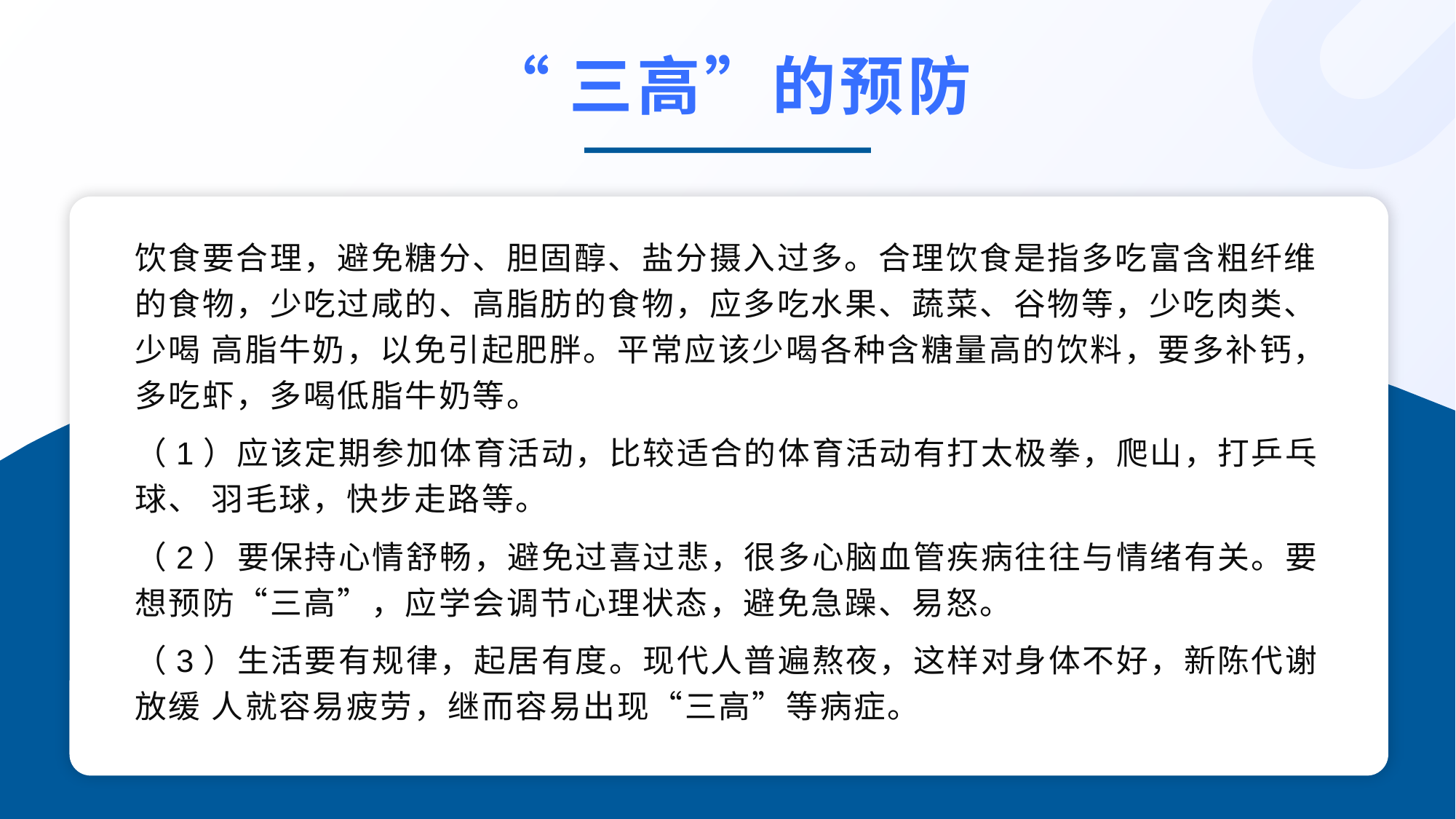

“三高”的预防

饮食要合理，避免糖分、胆固醇、盐分摄入过多。合理饮食是指多吃富含粗纤维的食物，少吃过咸的、高脂肪的食物，应多吃水果、蔬菜、谷物等，少吃肉类、少喝 高脂牛奶，以免引起肥胖。平常应该少喝各种含糖量高的饮料，要多补钙，多吃虾，多喝低脂牛奶等。
（1）应该定期参加体育活动，比较适合的体育活动有打太极拳，爬山，打乒乓球、 羽毛球，快步走路等。
（2）要保持心情舒畅，避免过喜过悲，很多心脑血管疾病往往与情绪有关。要想预防“三高”，应学会调节心理状态，避免急躁、易怒。
（3）生活要有规律，起居有度。现代人普遍熬夜，这样对身体不好，新陈代谢放缓 人就容易疲劳，继而容易出现“三高”等病症。